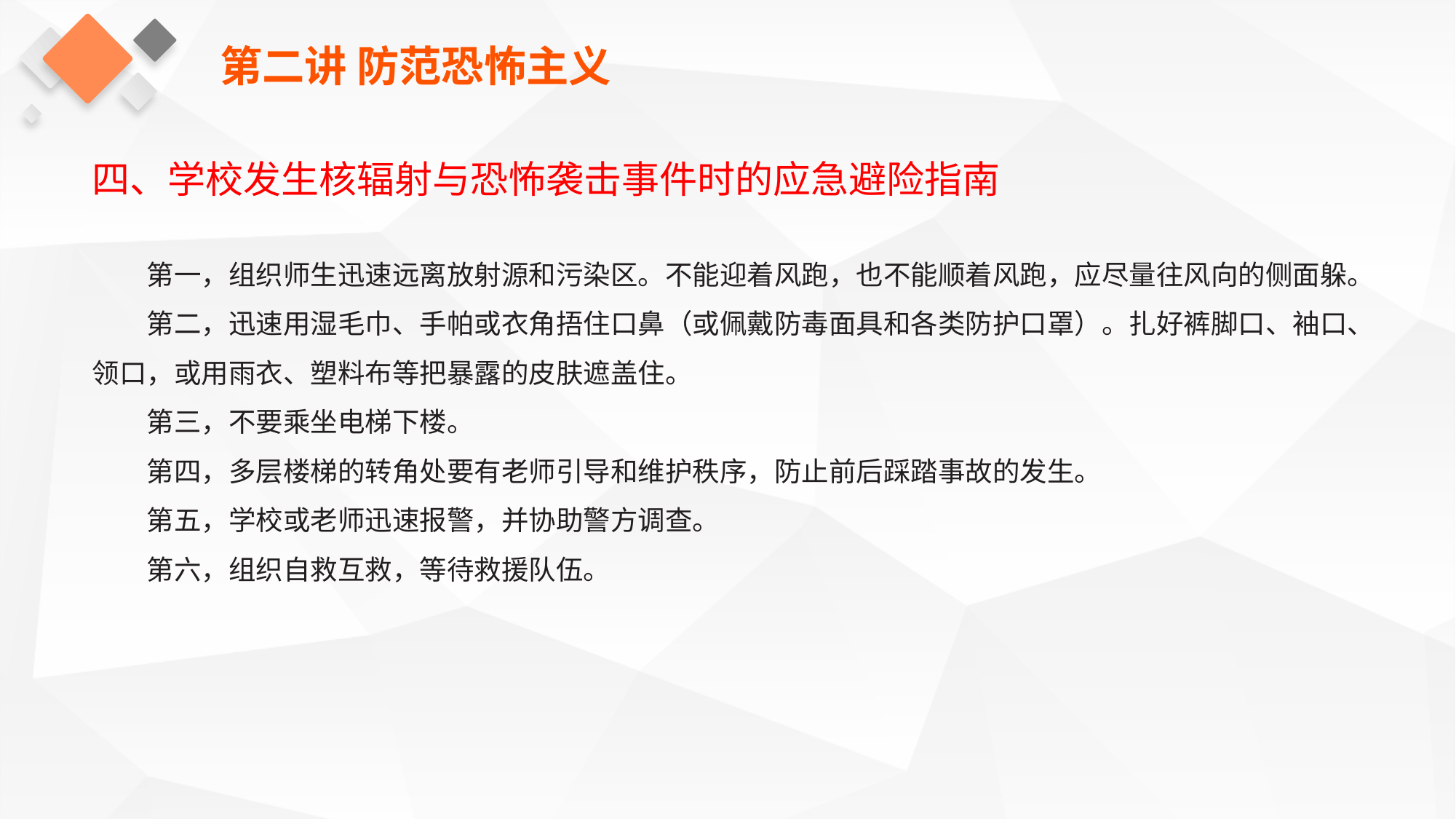

第二讲 防范恐怖主义
四、学校发生核辐射与恐怖袭击事件时的应急避险指南
第一，组织师生迅速远离放射源和污染区。不能迎着风跑，也不能顺着风跑，应尽量往风向的侧面躲。
第二，迅速用湿毛巾、手帕或衣角捂住口鼻（或佩戴防毒面具和各类防护口罩）。扎好裤脚口、袖口、领口，或用雨衣、塑料布等把暴露的皮肤遮盖住。
第三，不要乘坐电梯下楼。
第四，多层楼梯的转角处要有老师引导和维护秩序，防止前后踩踏事故的发生。
第五，学校或老师迅速报警，并协助警方调查。
第六，组织自救互救，等待救援队伍。